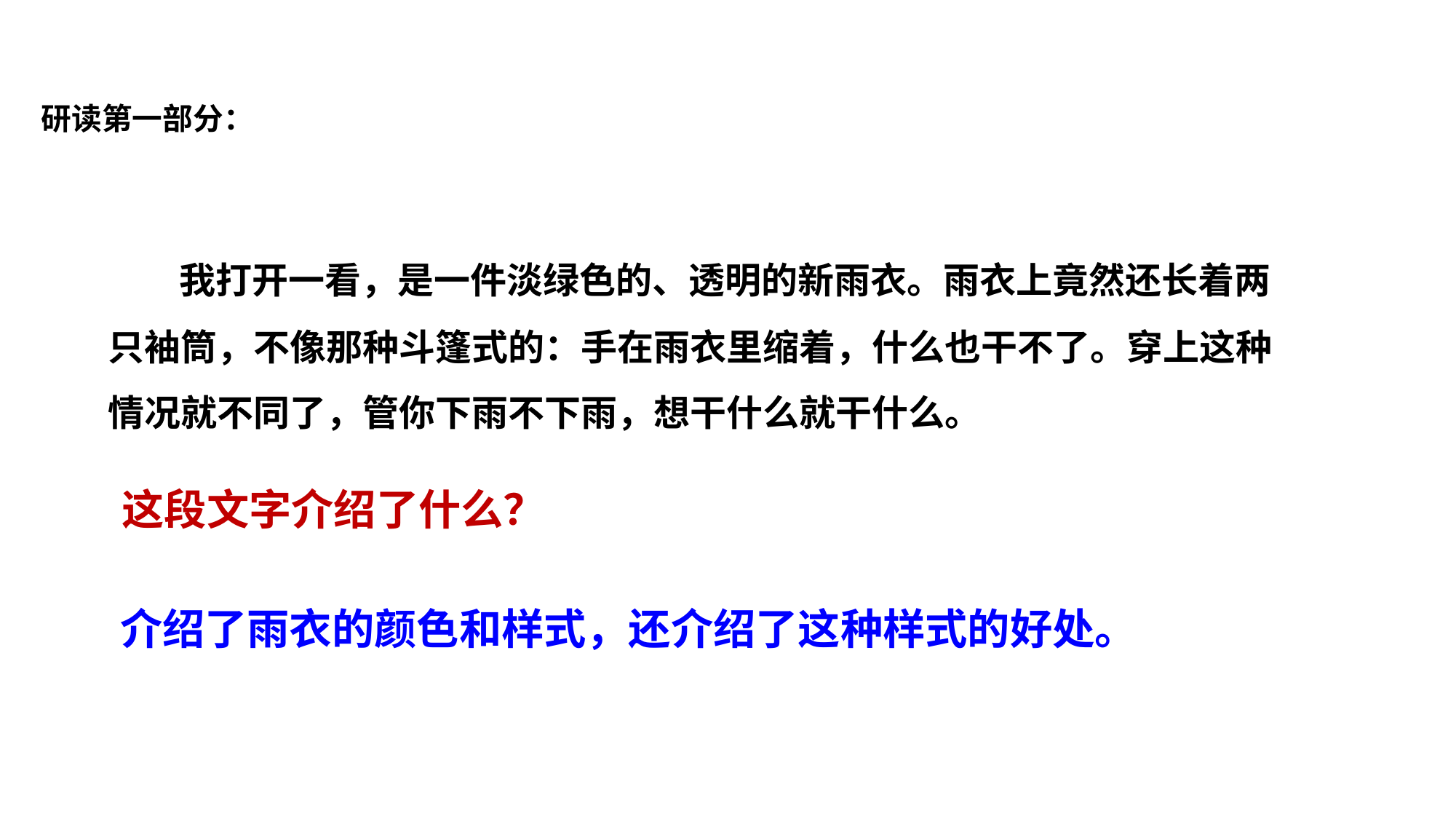

研读第一部分：
   我打开一看，是一件淡绿色的、透明的新雨衣。雨衣上竟然还长着两只袖筒，不像那种斗篷式的：手在雨衣里缩着，什么也干不了。穿上这种情况就不同了，管你下雨不下雨，想干什么就干什么。
这段文字介绍了什么？
       介绍了雨衣的颜色和样式，还介绍了这种样式的好处。